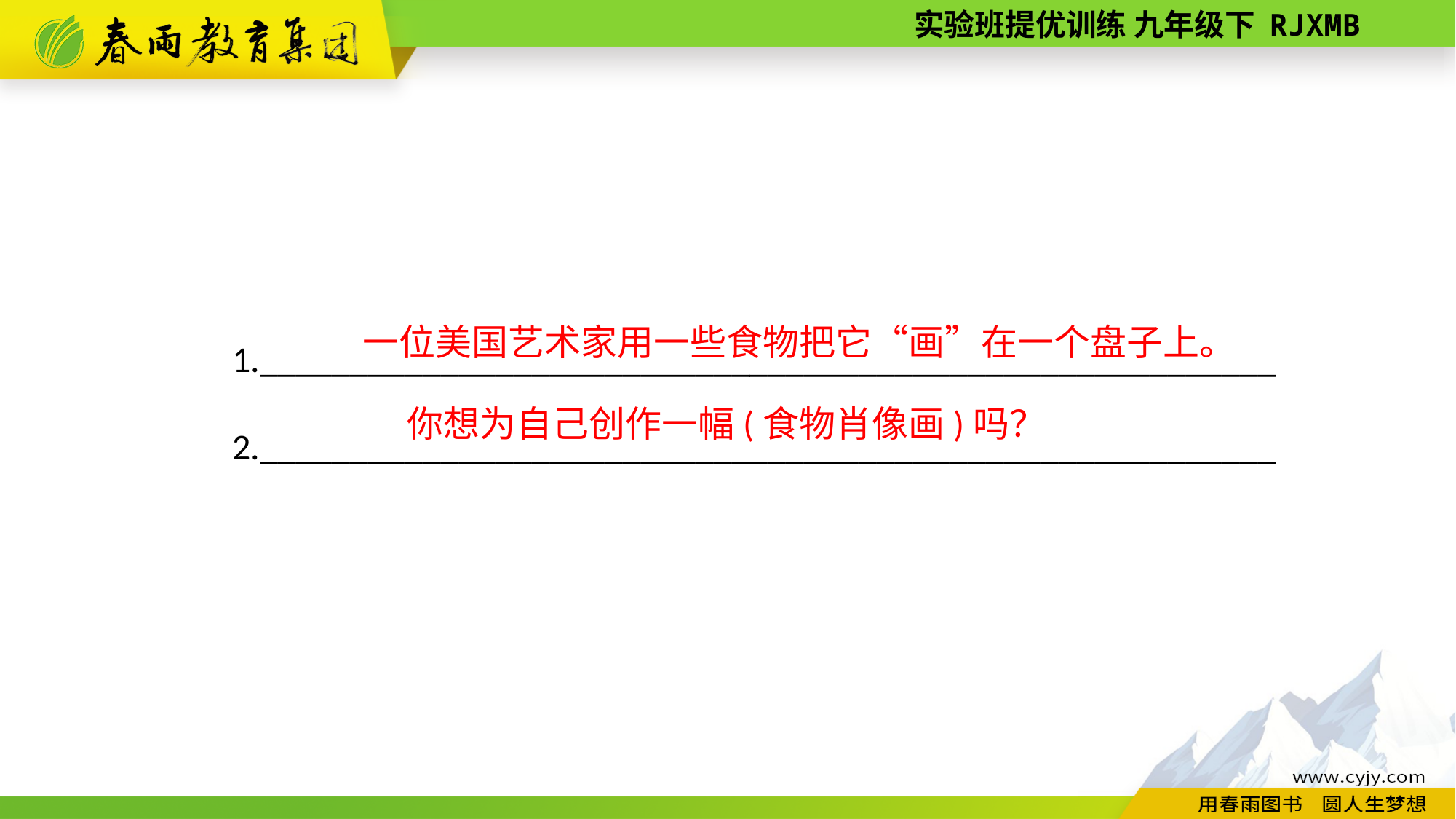

1.________________________________________________________
2.________________________________________________________
一位美国艺术家用一些食物把它“画”在一个盘子上。
你想为自己创作一幅(食物肖像画)吗？